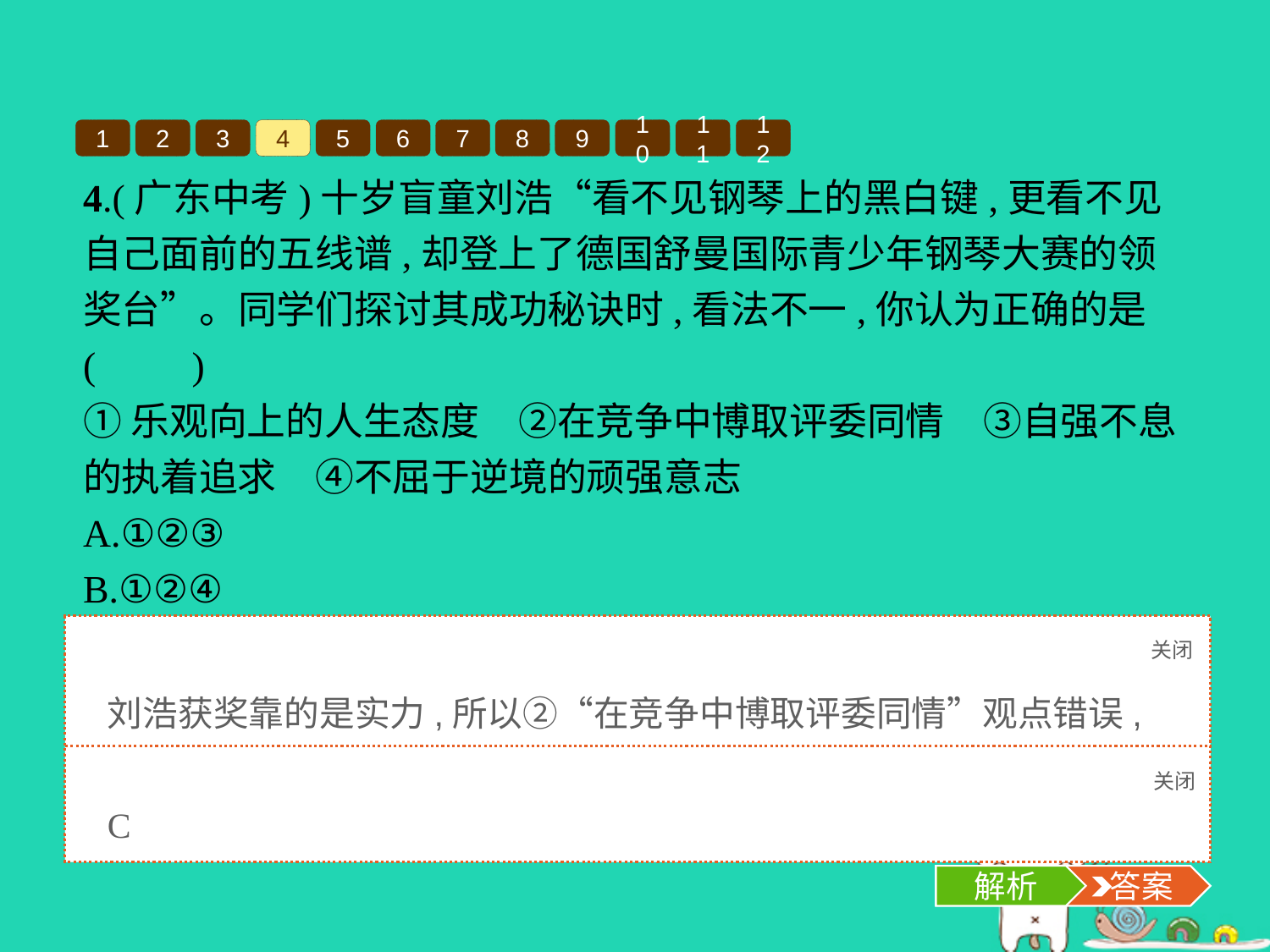

1
2
3
4
5
6
7
8
9
10
11
12
4.(广东中考)十岁盲童刘浩“看不见钢琴上的黑白键,更看不见自己面前的五线谱,却登上了德国舒曼国际青少年钢琴大赛的领奖台”。同学们探讨其成功秘诀时,看法不一,你认为正确的是(　　)
①乐观向上的人生态度　②在竞争中博取评委同情　③自强不息的执着追求　④不屈于逆境的顽强意志
A.①②③
B.①②④
C.①③④
D.②③④

关闭
解析

刘浩获奖靠的是实力,所以②“在竞争中博取评委同情”观点错误,排除包含②的选项,C项正确。

关闭
解析
  答案

C
解析
  答案